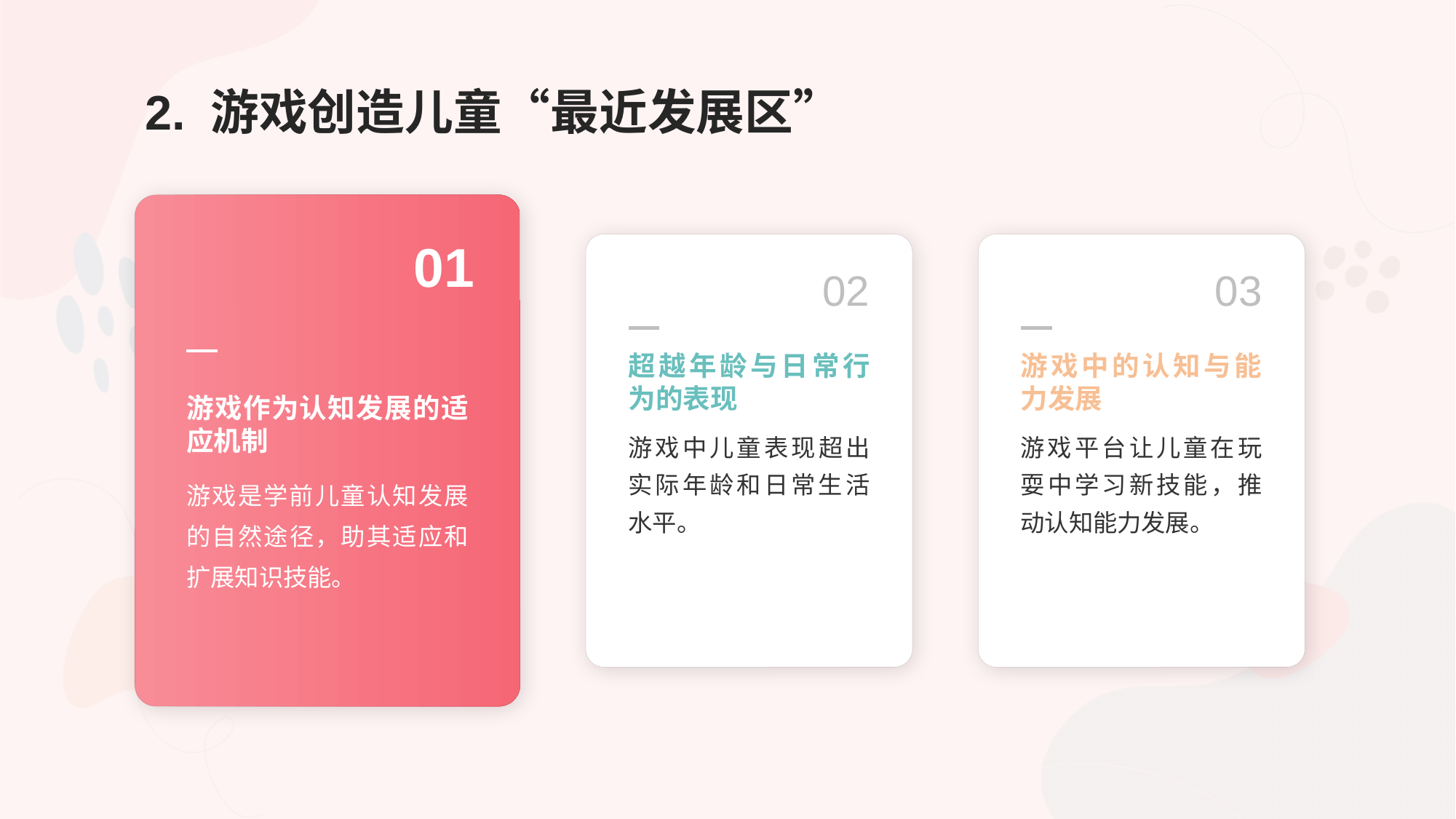

# 2. 游戏创造儿童“最近发展区”

01

02
03
超越年龄与日常行为的表现
游戏中的认知与能力发展
游戏作为认知发展的适应机制
游戏中儿童表现超出实际年龄和日常生活水平。
游戏平台让儿童在玩耍中学习新技能，推动认知能力发展。
游戏是学前儿童认知发展的自然途径，助其适应和扩展知识技能。